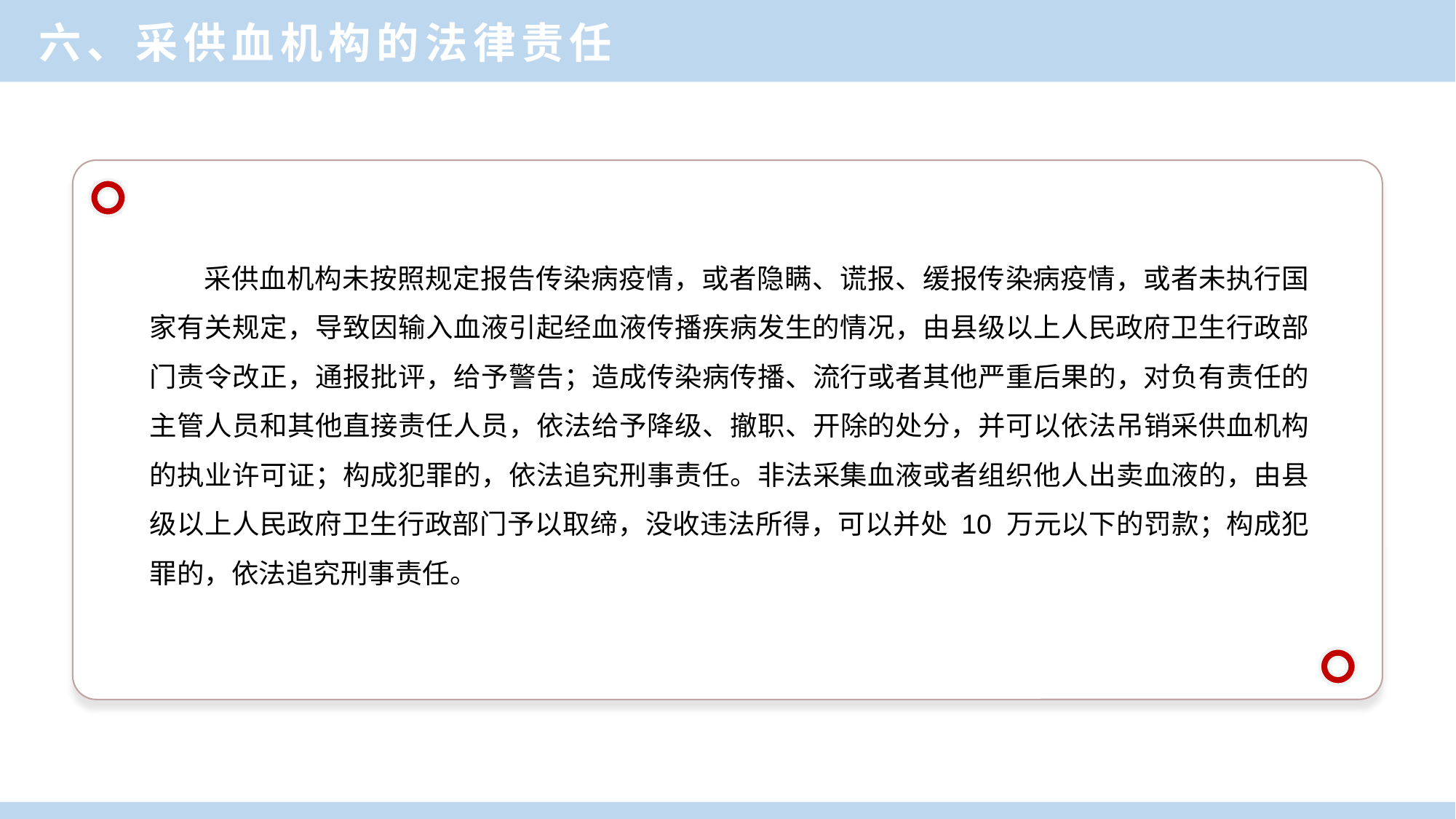

六、采供血机构的法律责任

采供血机构未按照规定报告传染病疫情，或者隐瞒、谎报、缓报传染病疫情，或者未执行国家有关规定，导致因输入血液引起经血液传播疾病发生的情况，由县级以上人民政府卫生行政部门责令改正，通报批评，给予警告；造成传染病传播、流行或者其他严重后果的，对负有责任的主管人员和其他直接责任人员，依法给予降级、撤职、开除的处分，并可以依法吊销采供血机构的执业许可证；构成犯罪的，依法追究刑事责任。非法采集血液或者组织他人出卖血液的，由县级以上人民政府卫生行政部门予以取缔，没收违法所得，可以并处 10 万元以下的罚款；构成犯罪的，依法追究刑事责任。